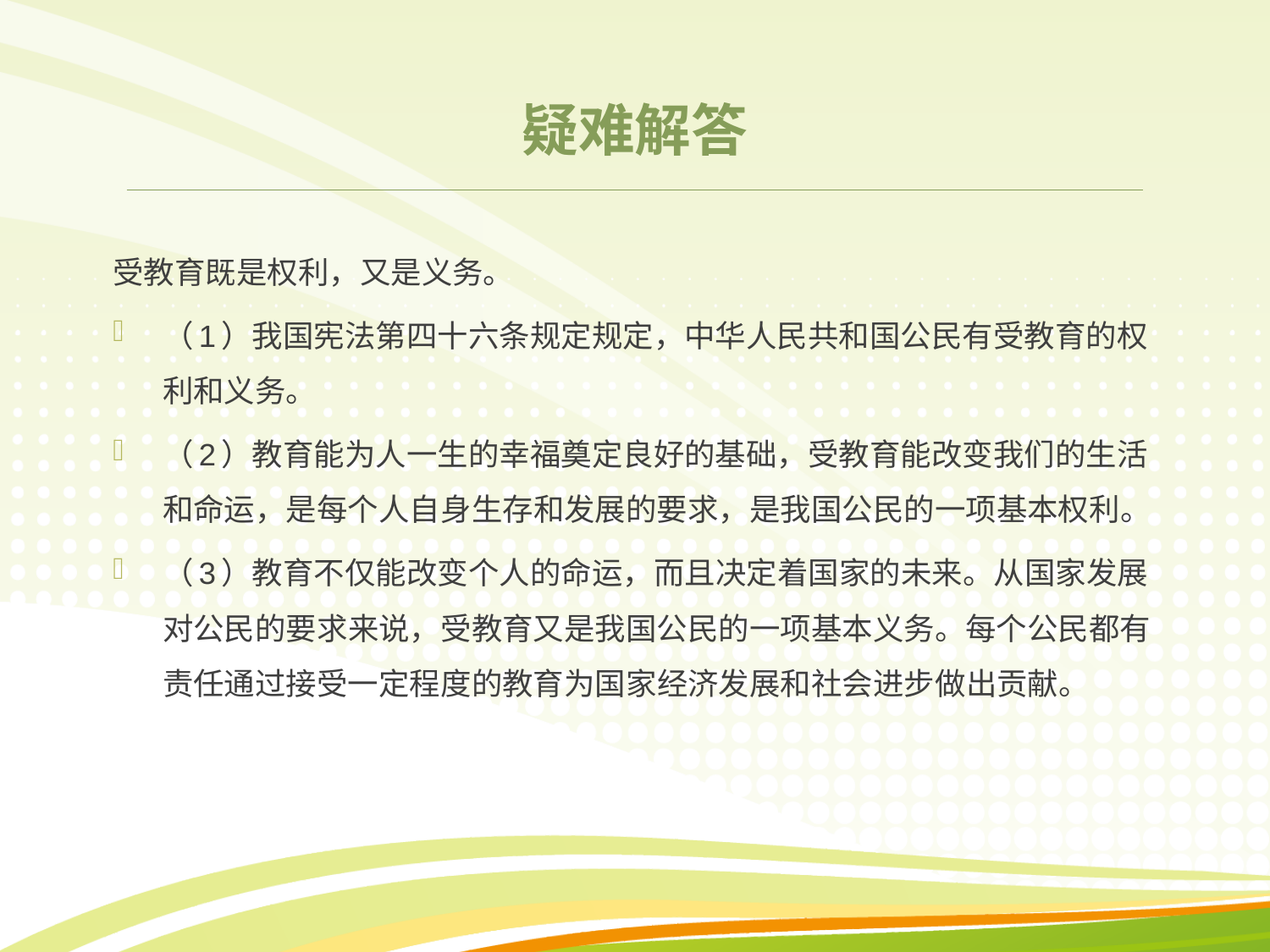

疑难解答
受教育既是权利，又是义务。
（1）我国宪法第四十六条规定规定，中华人民共和国公民有受教育的权利和义务。
（2）教育能为人一生的幸福奠定良好的基础，受教育能改变我们的生活和命运，是每个人自身生存和发展的要求，是我国公民的一项基本权利。
（3）教育不仅能改变个人的命运，而且决定着国家的未来。从国家发展对公民的要求来说，受教育又是我国公民的一项基本义务。每个公民都有责任通过接受一定程度的教育为国家经济发展和社会进步做出贡献。